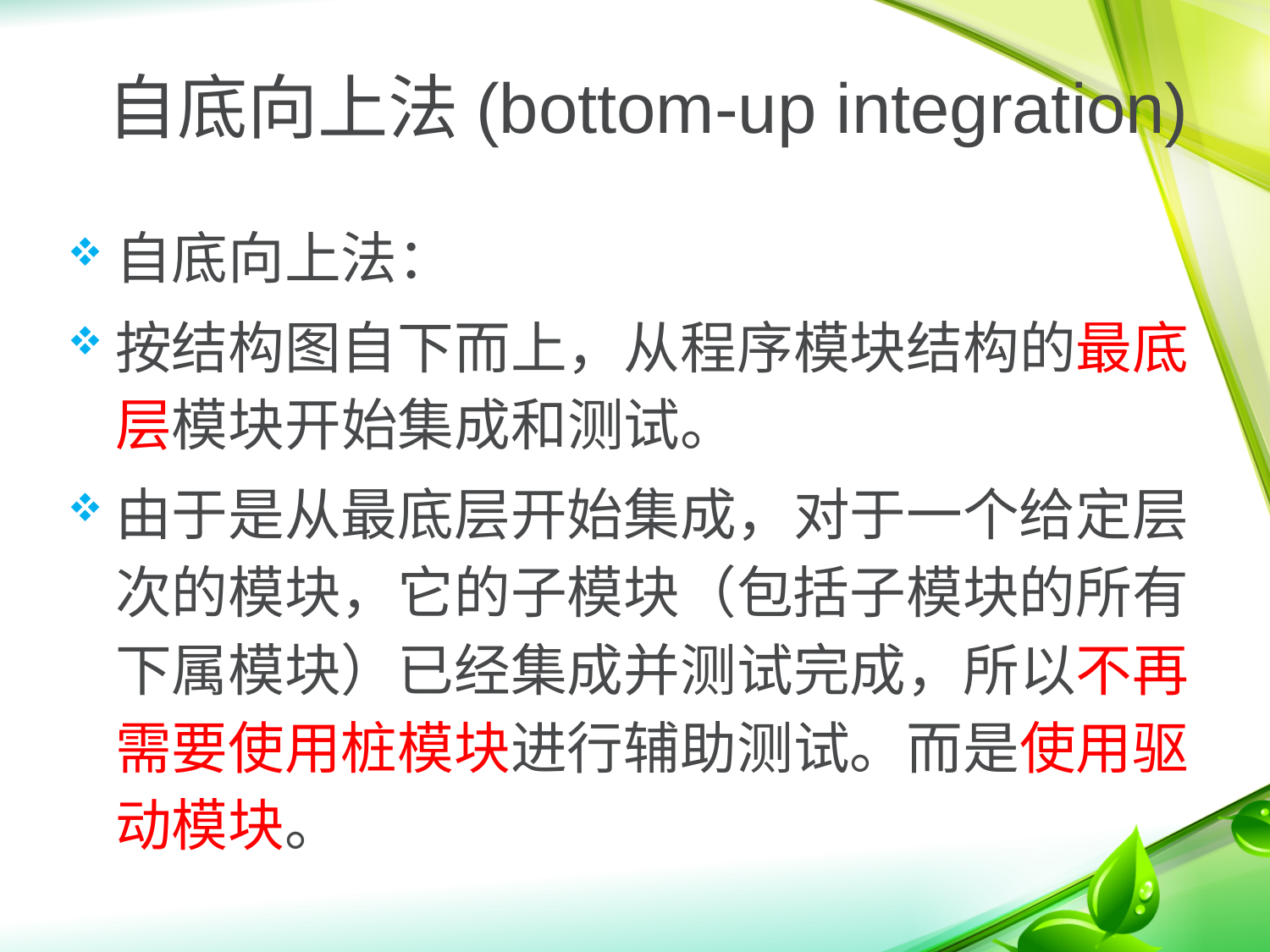

自底向上法(bottom-up integration)
自底向上法：
按结构图自下而上，从程序模块结构的最底层模块开始集成和测试。
由于是从最底层开始集成，对于一个给定层次的模块，它的子模块（包括子模块的所有下属模块）已经集成并测试完成，所以不再需要使用桩模块进行辅助测试。而是使用驱动模块。